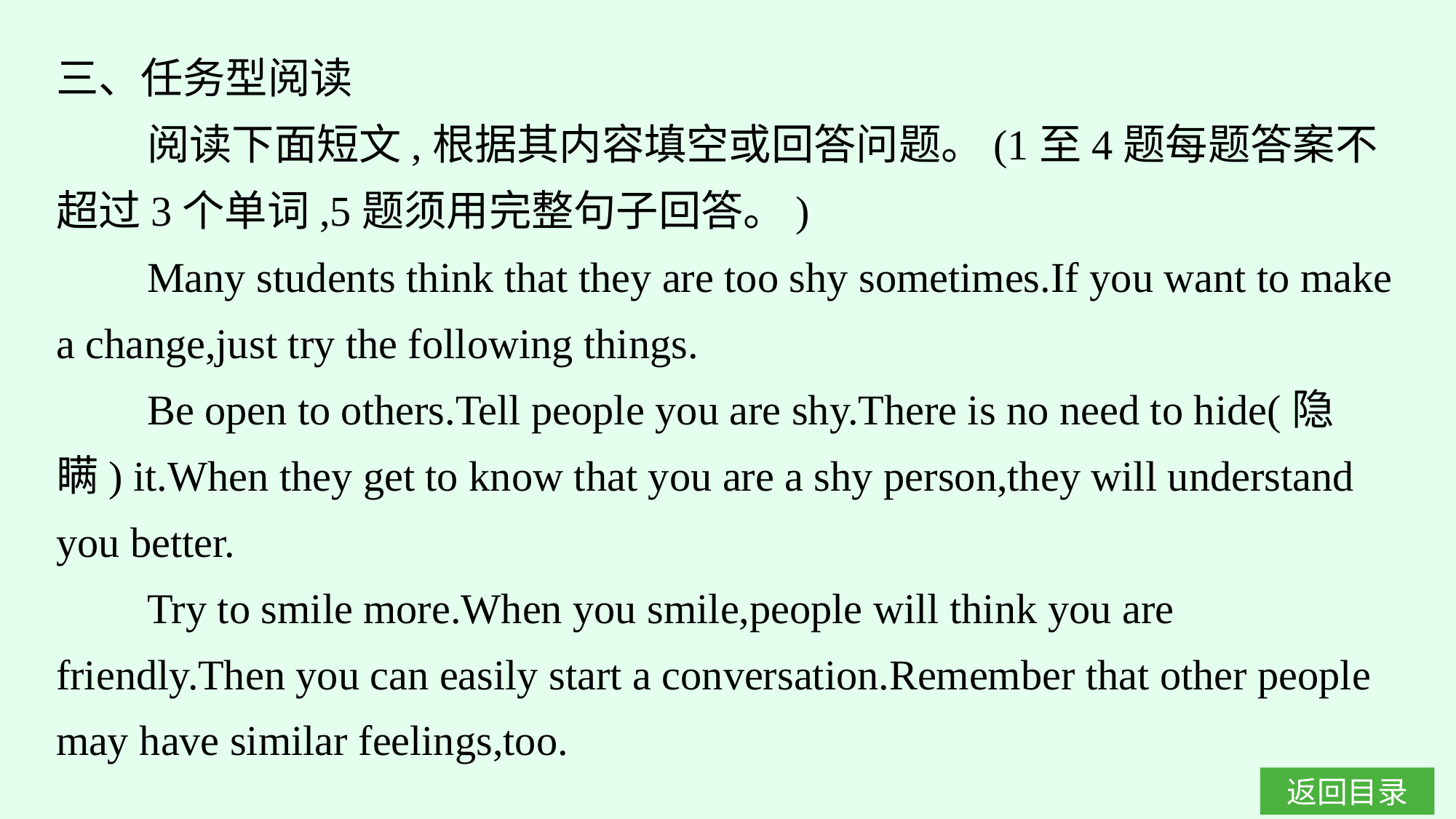

三、任务型阅读
阅读下面短文,根据其内容填空或回答问题。(1至4题每题答案不超过3个单词,5题须用完整句子回答。)
Many students think that they are too shy sometimes.If you want to make a change,just try the following things.
Be open to others.Tell people you are shy.There is no need to hide(隐瞒) it.When they get to know that you are a shy person,they will understand you better.
Try to smile more.When you smile,people will think you are friendly.Then you can easily start a conversation.Remember that other people may have similar feelings,too.